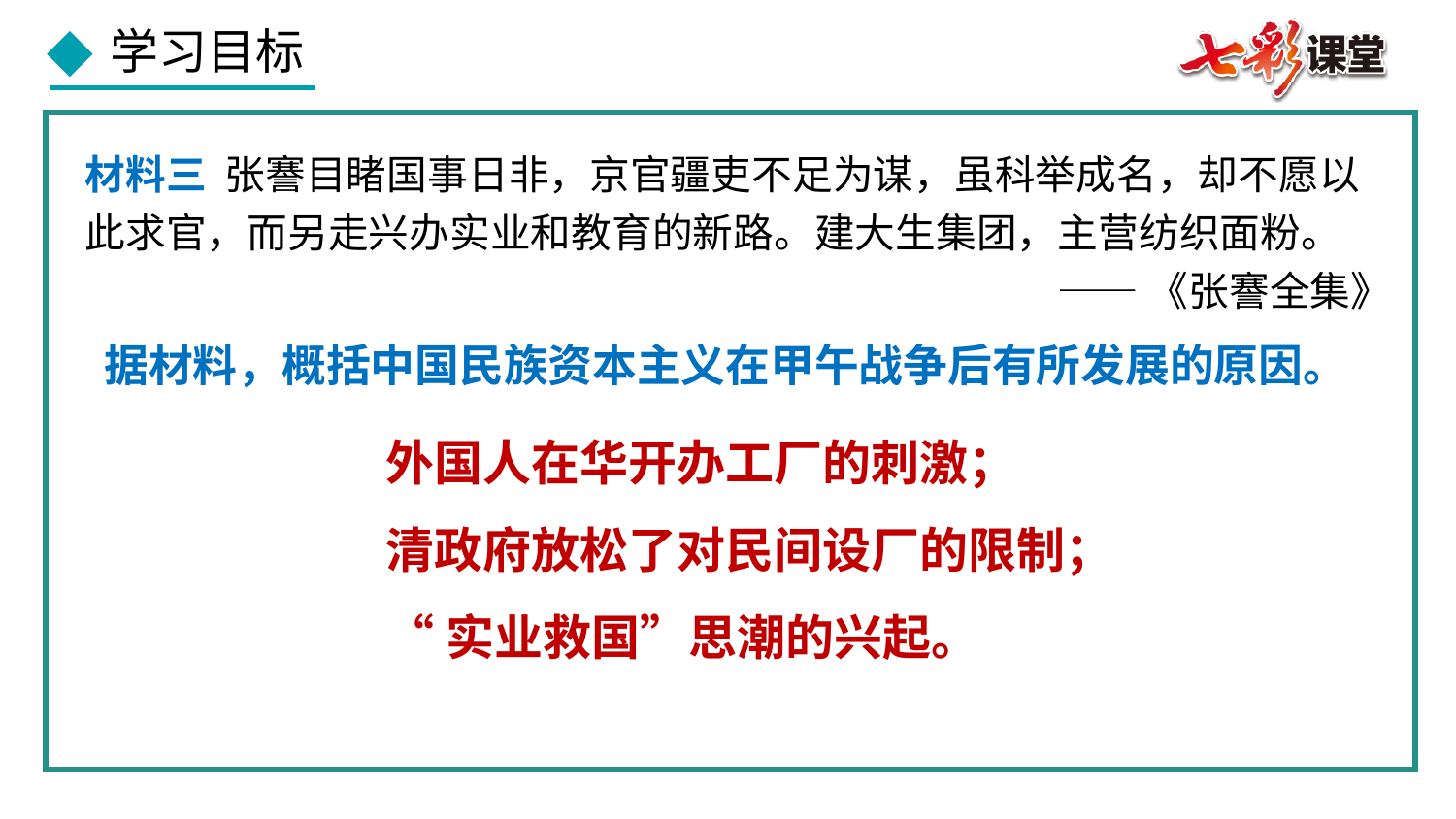

材料三  张謇目睹国事日非，京官疆吏不足为谋，虽科举成名，却不愿以此求官，而另走兴办实业和教育的新路。建大生集团，主营纺织面粉。
——《张謇全集》
据材料，概括中国民族资本主义在甲午战争后有所发展的原因。
外国人在华开办工厂的刺激；
清政府放松了对民间设厂的限制；
“实业救国”思潮的兴起。